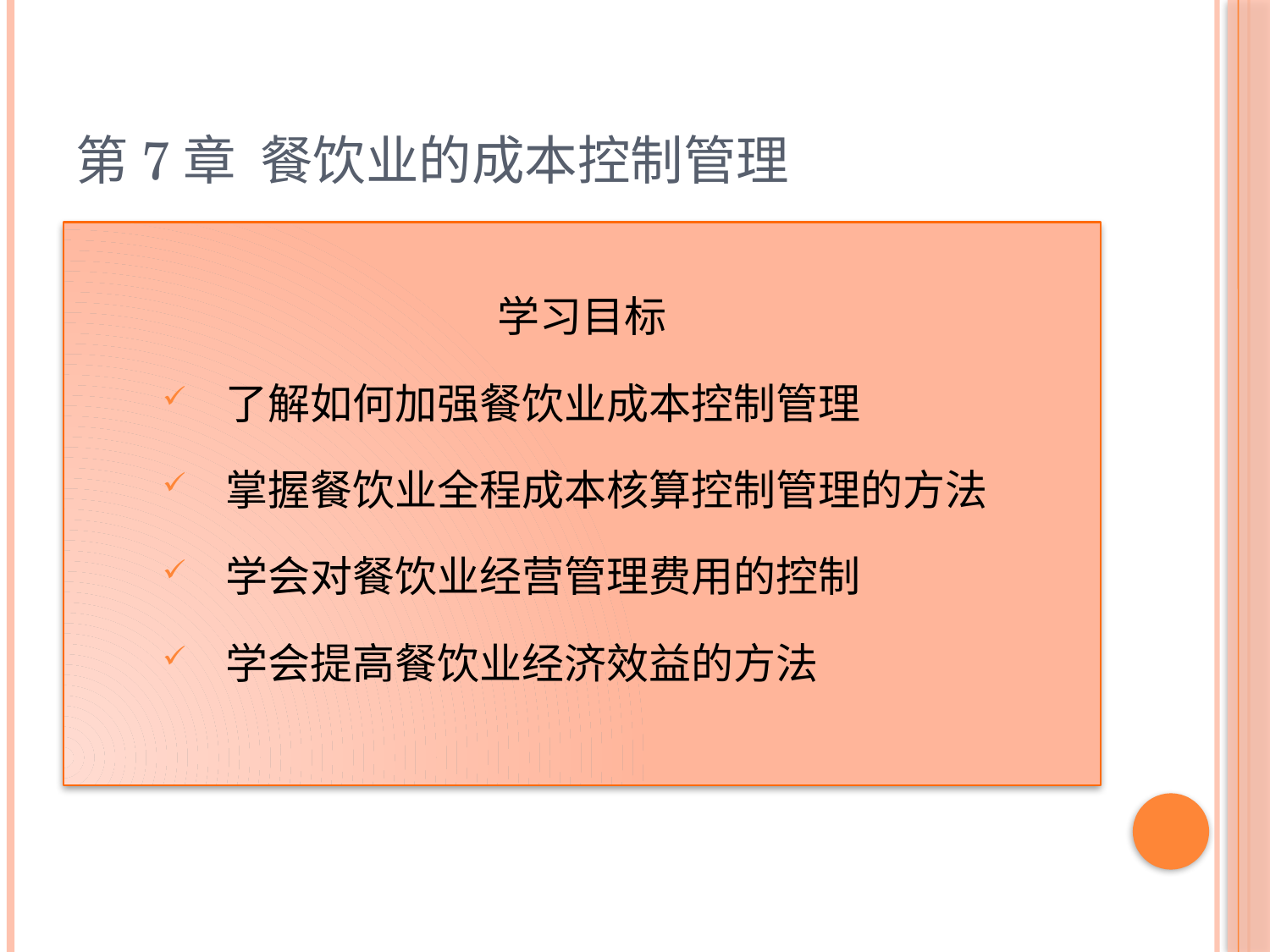

# 第7章  餐饮业的成本控制管理

学习目标
了解如何加强餐饮业成本控制管理
掌握餐饮业全程成本核算控制管理的方法
学会对餐饮业经营管理费用的控制
学会提高餐饮业经济效益的方法